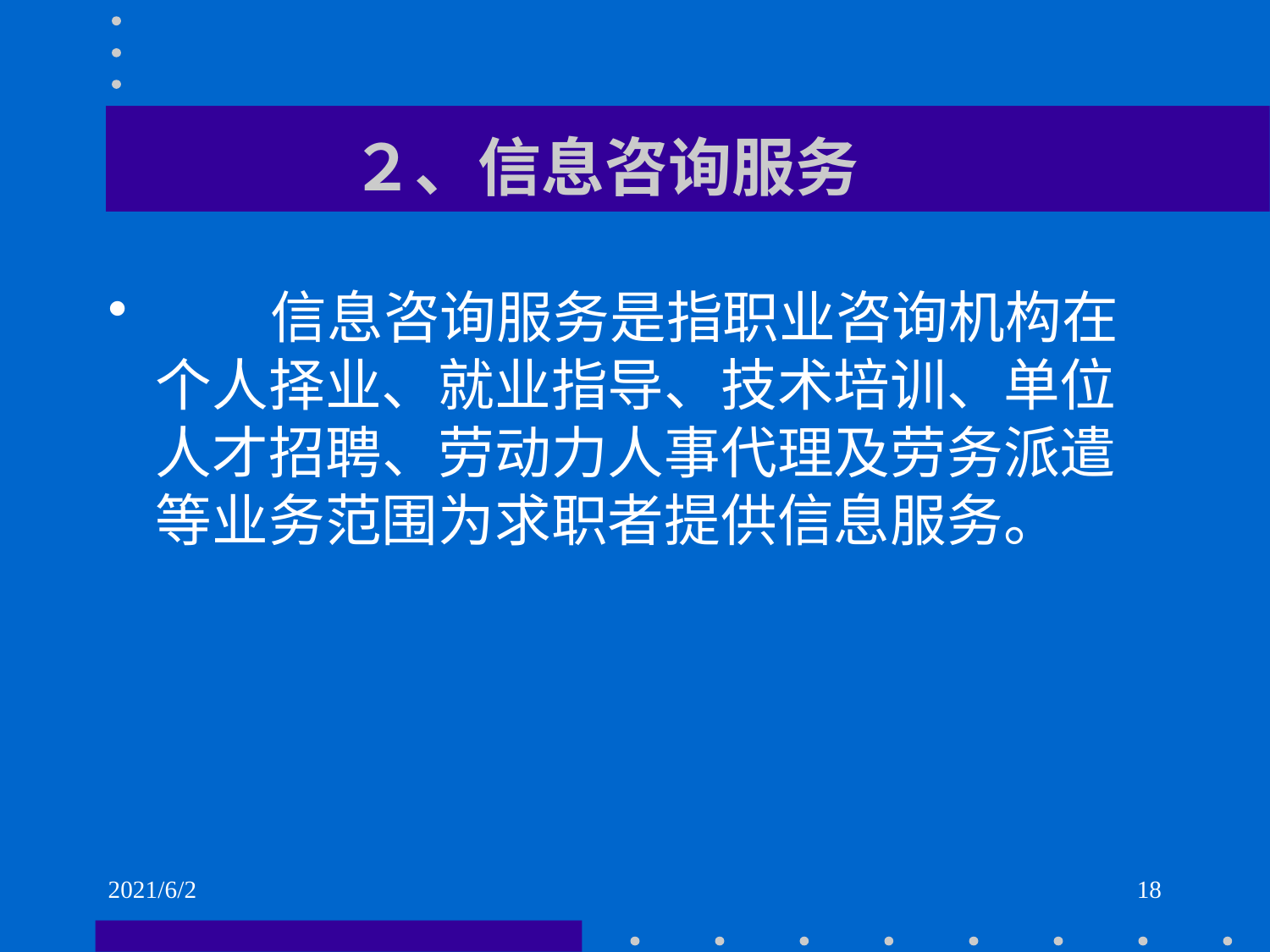

# ２、信息咨询服务
        信息咨询服务是指职业咨询机构在个人择业、就业指导、技术培训、单位人才招聘、劳动力人事代理及劳务派遣等业务范围为求职者提供信息服务。
2021/6/2
18